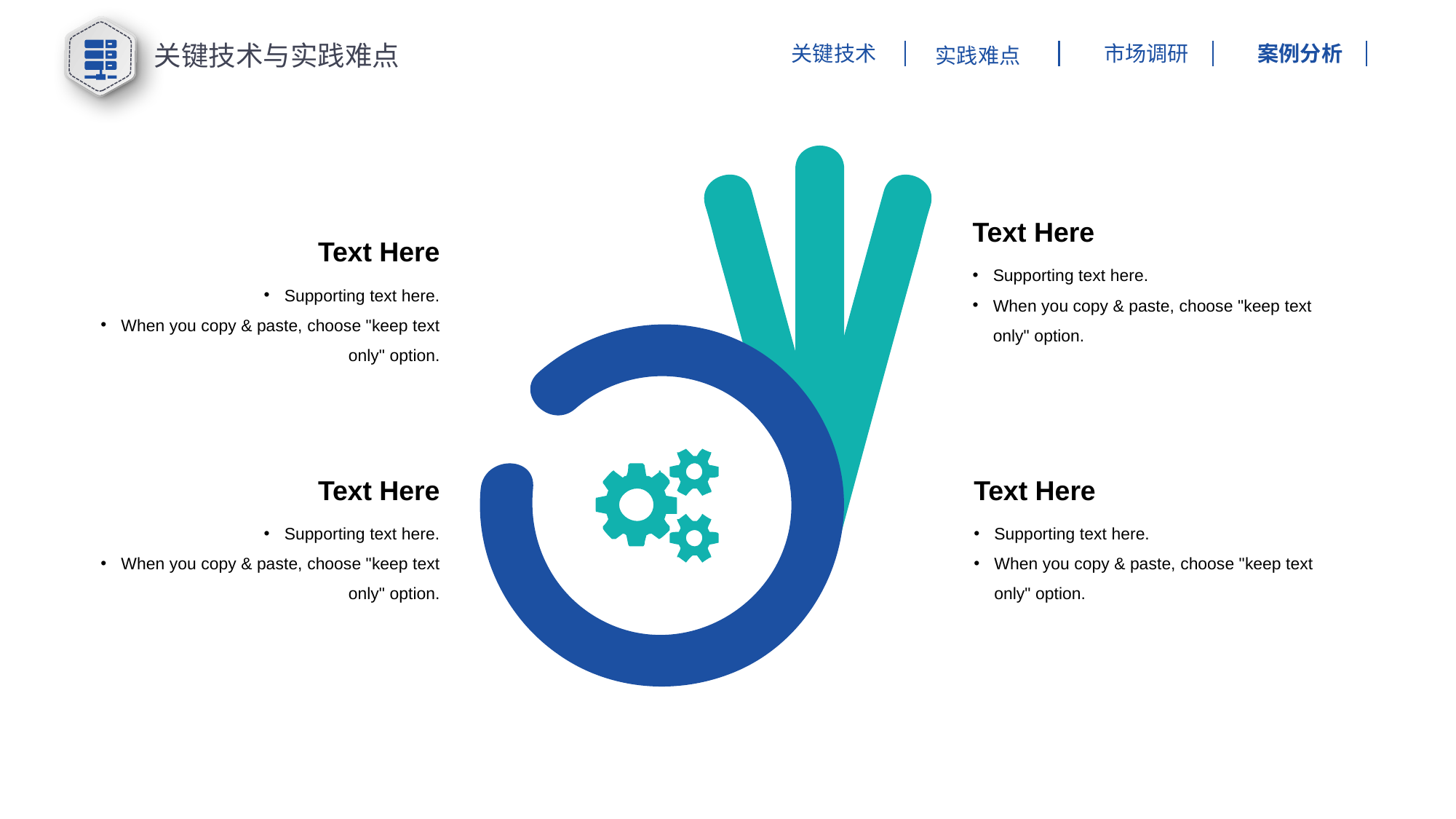

关键技术与实践难点
市场调研
案例分析
关键技术
实践难点

Text Here
Supporting text here.
When you copy & paste, choose "keep text only" option.
Text Here
Supporting text here.
When you copy & paste, choose "keep text only" option.
Text Here
Supporting text here.
When you copy & paste, choose "keep text only" option.
Text Here
Supporting text here.
When you copy & paste, choose "keep text only" option.